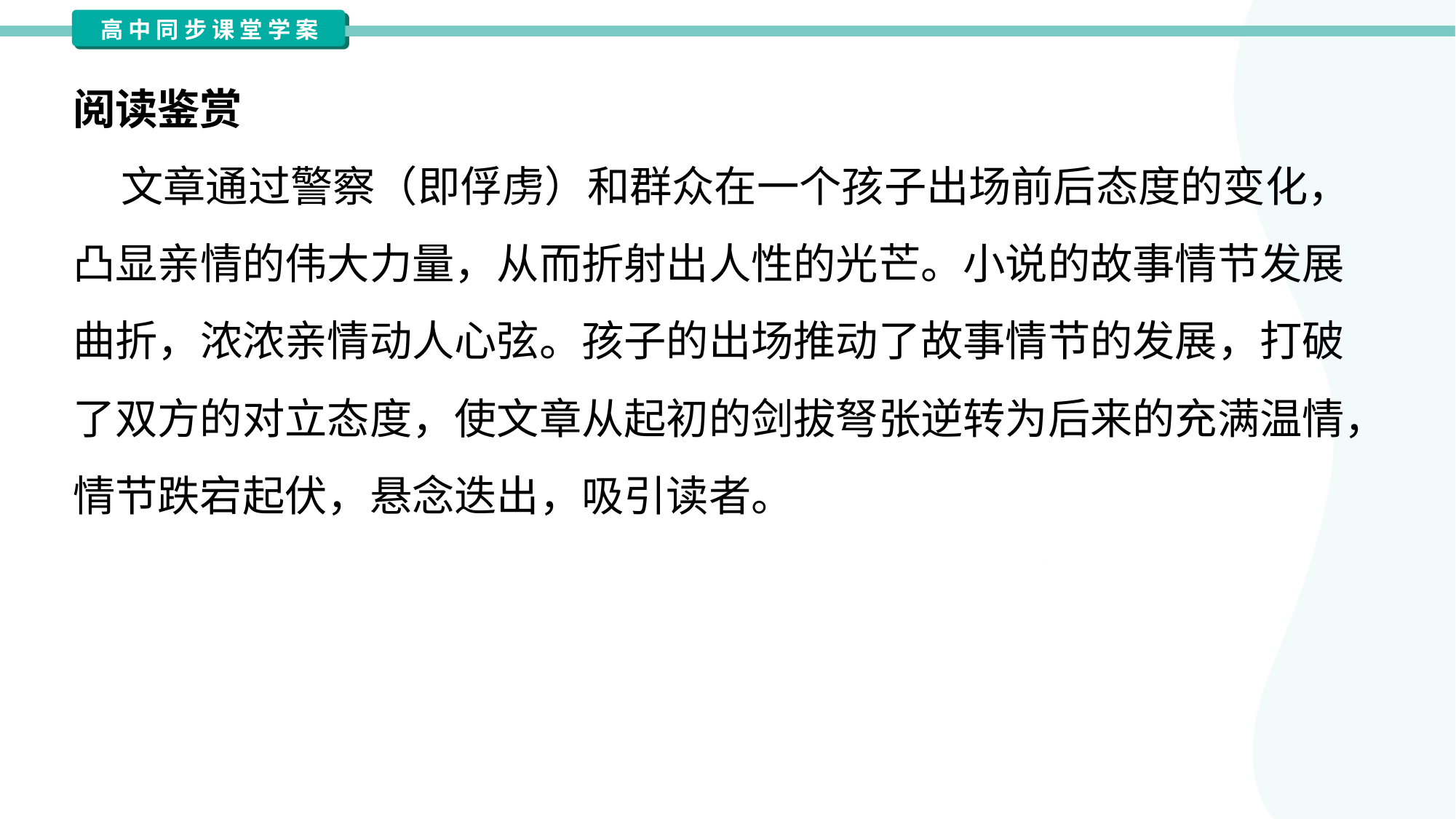

阅读鉴赏
    文章通过警察（即俘虏）和群众在一个孩子出场前后态度的变化，
凸显亲情的伟大力量，从而折射出人性的光芒。小说的故事情节发展
曲折，浓浓亲情动人心弦。孩子的出场推动了故事情节的发展，打破
了双方的对立态度，使文章从起初的剑拔弩张逆转为后来的充满温情，
情节跌宕起伏，悬念迭出，吸引读者。